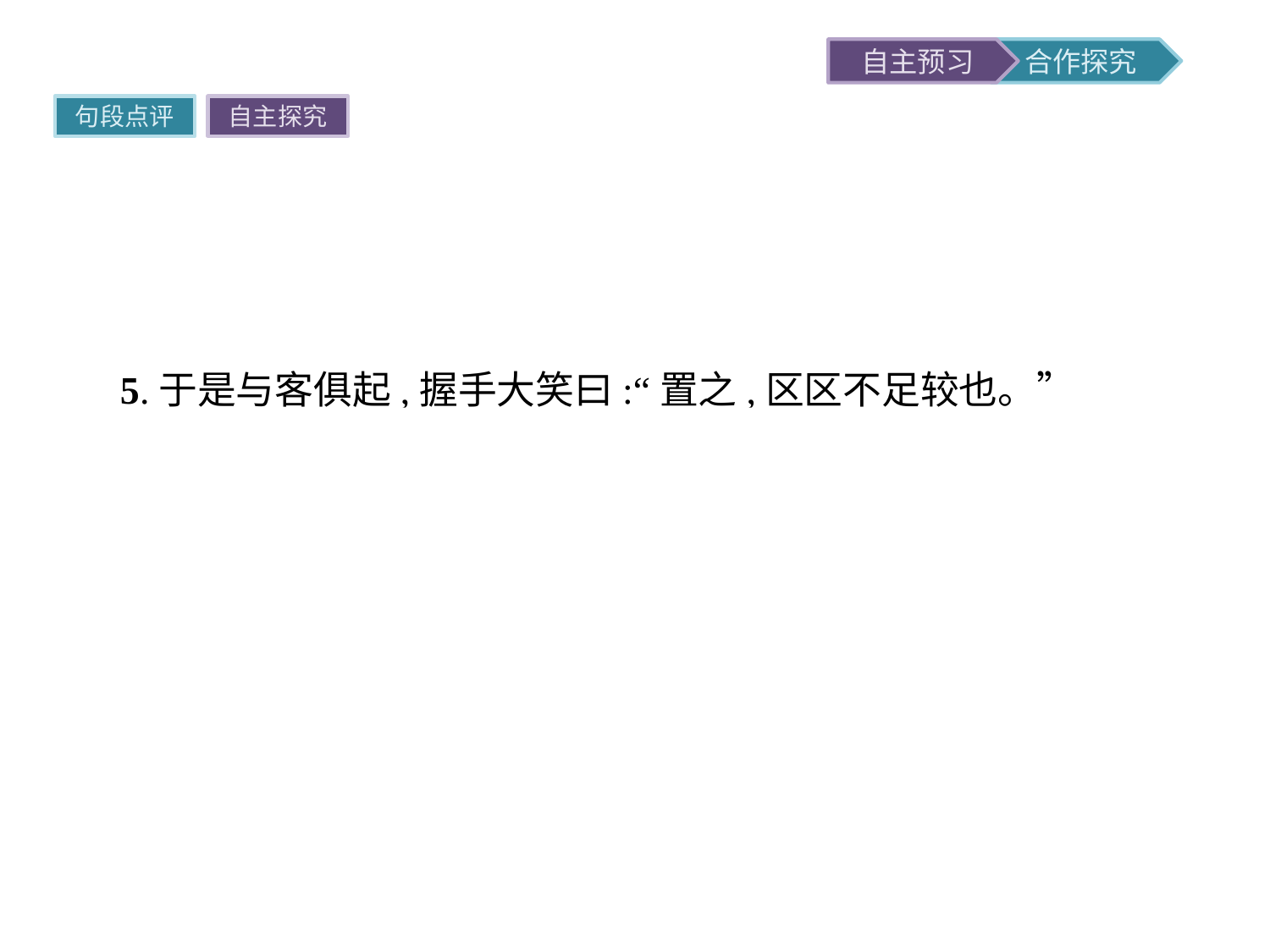

句段点评
自主探究
5.于是与客俱起,握手大笑曰:“置之,区区不足较也。”
翻译于是和客人一起站起来,握着客人的手大笑道:“把它们放到一边,区区小事不值得计较。”
点评以“握手大笑”结束主客之间的谈话,收束全段,也体现了欧阳修豁达、释然的心情。